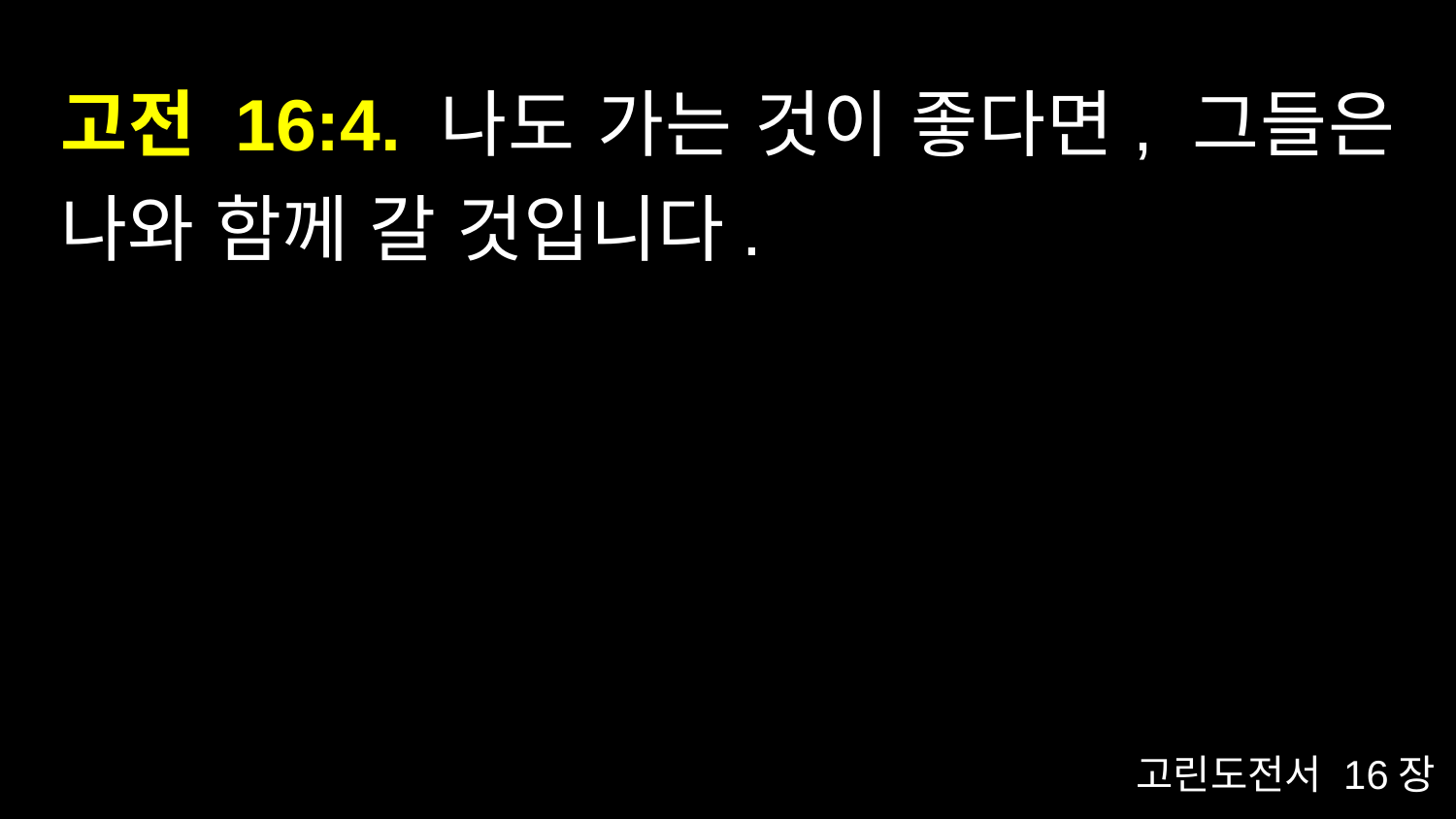

# 고전 16:4. 나도 가는 것이 좋다면, 그들은 나와 함께 갈 것입니다.
고린도전서 16장